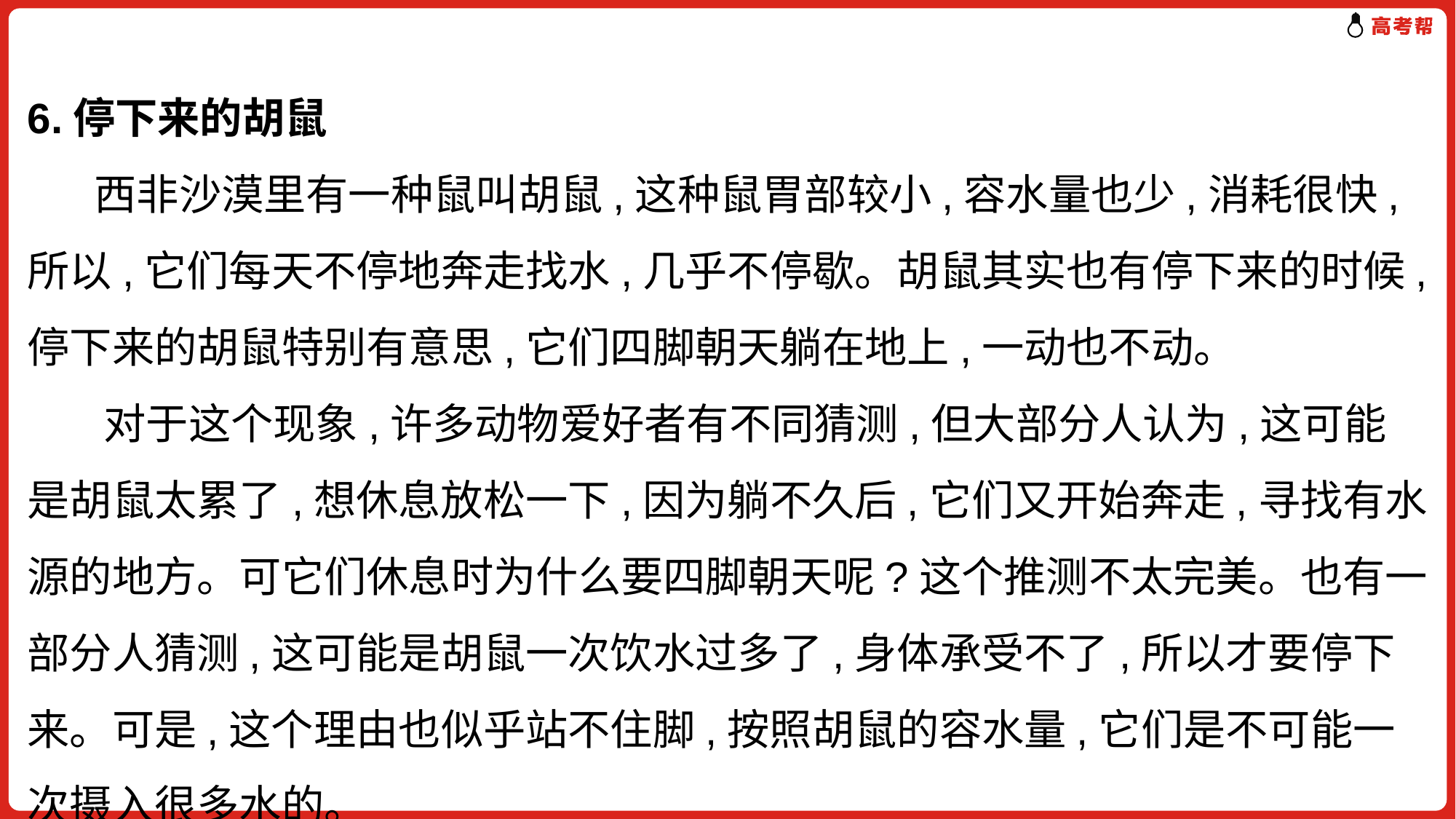

6.停下来的胡鼠
      西非沙漠里有一种鼠叫胡鼠,这种鼠胃部较小,容水量也少,消耗很快,所以,它们每天不停地奔走找水,几乎不停歇。胡鼠其实也有停下来的时候,停下来的胡鼠特别有意思,它们四脚朝天躺在地上,一动也不动。
       对于这个现象,许多动物爱好者有不同猜测,但大部分人认为,这可能是胡鼠太累了,想休息放松一下,因为躺不久后,它们又开始奔走,寻找有水源的地方。可它们休息时为什么要四脚朝天呢?这个推测不太完美。也有一部分人猜测,这可能是胡鼠一次饮水过多了,身体承受不了,所以才要停下来。可是,这个理由也似乎站不住脚,按照胡鼠的容水量,它们是不可能一次摄入很多水的。